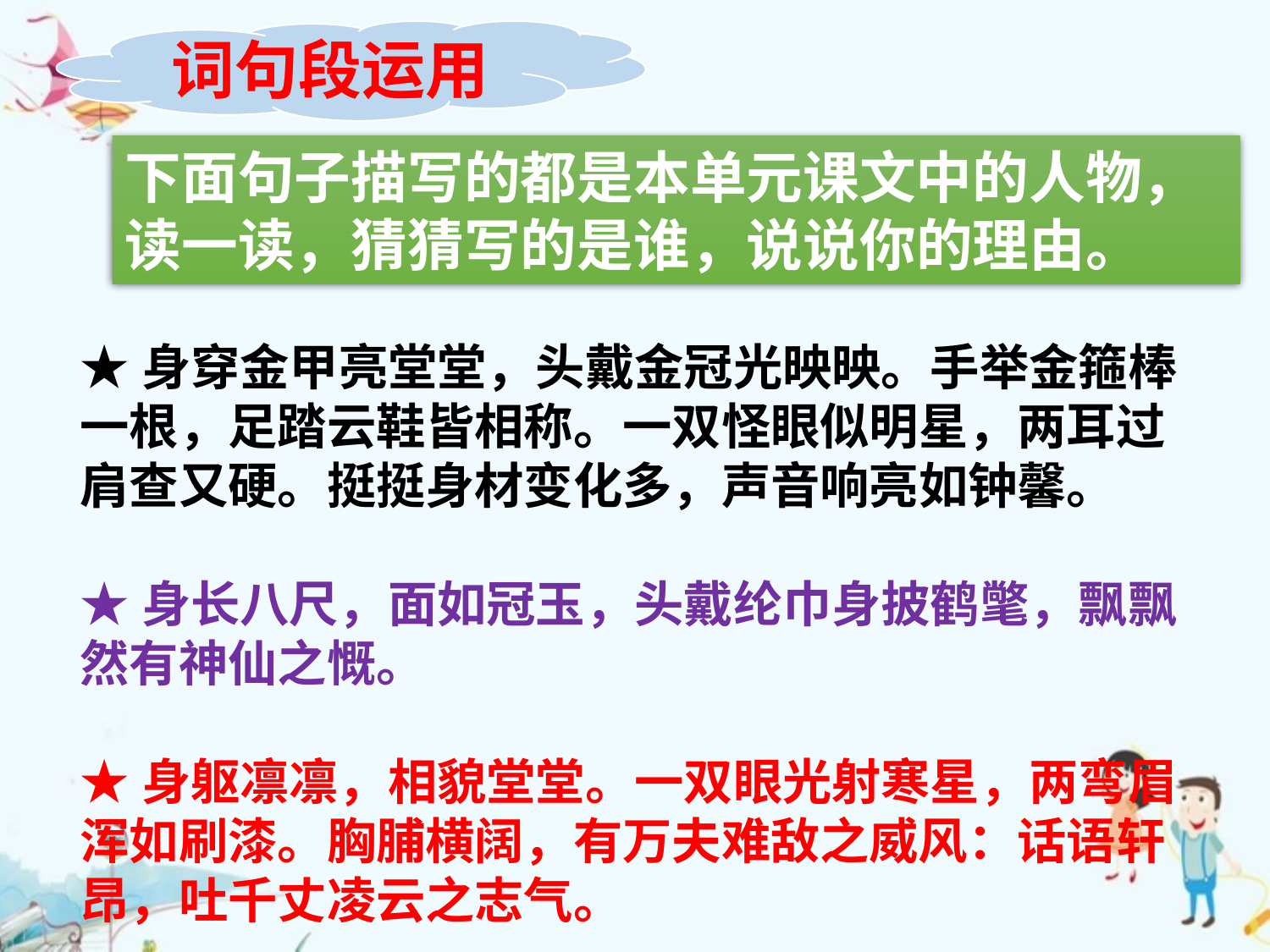

词句段运用
下面句子描写的都是本单元课文中的人物，读一读，猜猜写的是谁，说说你的理由。
★身穿金甲亮堂堂，头戴金冠光映映。手举金箍棒一根，足踏云鞋皆相称。一双怪眼似明星，两耳过肩查又硬。挺挺身材变化多，声音响亮如钟馨。

★身长八尺，面如冠玉，头戴纶巾身披鹤氅，飘飘然有神仙之慨。

★身躯凛凛，相貌堂堂。一双眼光射寒星，两弯眉浑如刷漆。胸脯横阔，有万夫难敌之威风：话语轩昂，吐千丈凌云之志气。